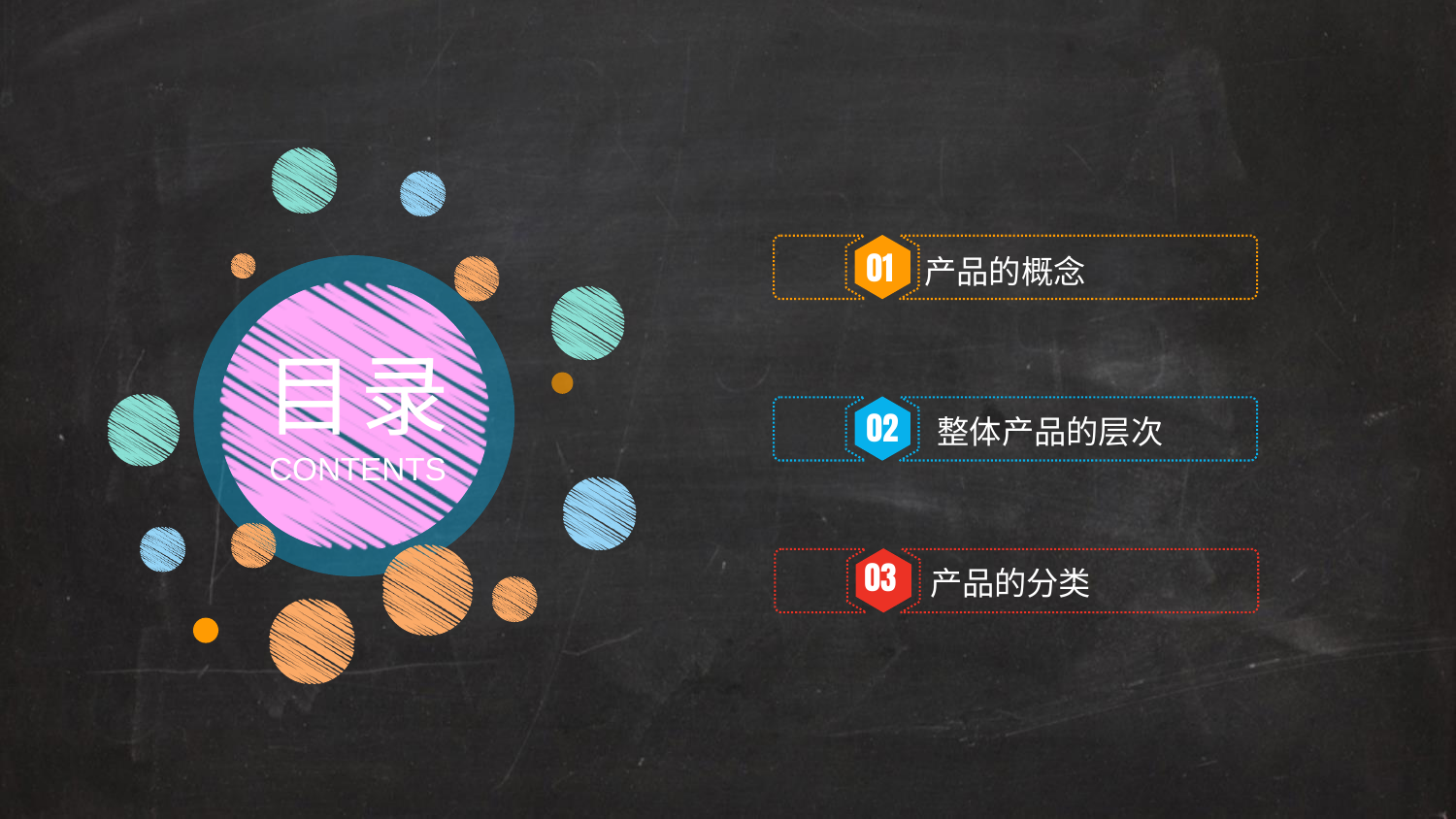

产品的概念
01

目录

02
 整体产品的层次
CONTENTS

03
产品的分类